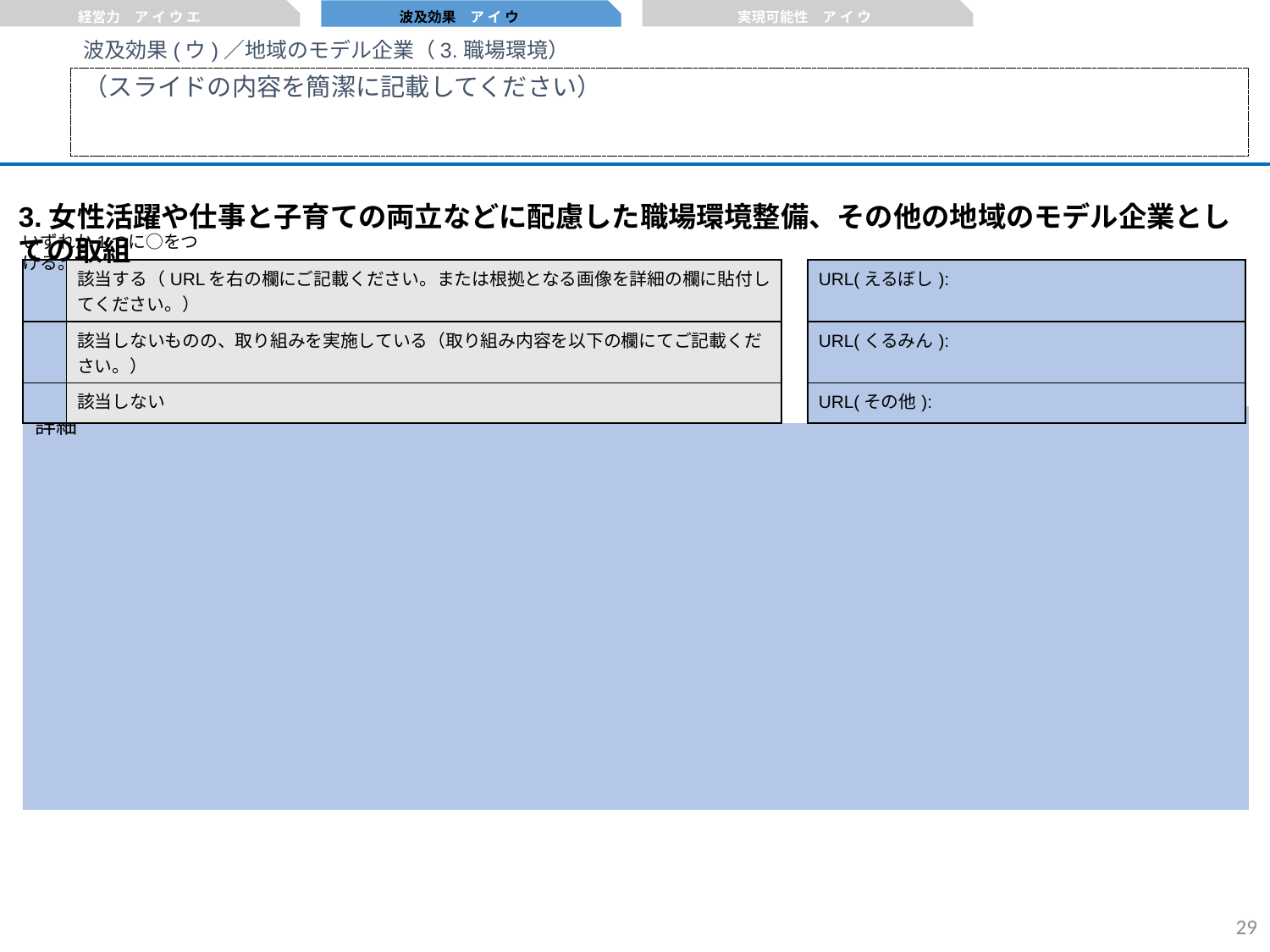

経営力　ア イ ウ エ
実現可能性　ア イ ウ
波及効果　ア イ ウ
波及効果(ウ)／地域のモデル企業（3.職場環境）
（スライドの内容を簡潔に記載してください）
3.女性活躍や仕事と子育ての両立などに配慮した職場環境整備、その他の地域のモデル企業としての取組
いずれか1つに○をつける。
|  | 該当する（URLを右の欄にご記載ください。または根拠となる画像を詳細の欄に貼付してください。） |  | URL(えるぼし): |
| --- | --- | --- | --- |
|  | 該当しないものの、取り組みを実施している（取り組み内容を以下の欄にてご記載ください。） |  | URL(くるみん): |
|  | 該当しない |  | URL(その他): |
詳細
29